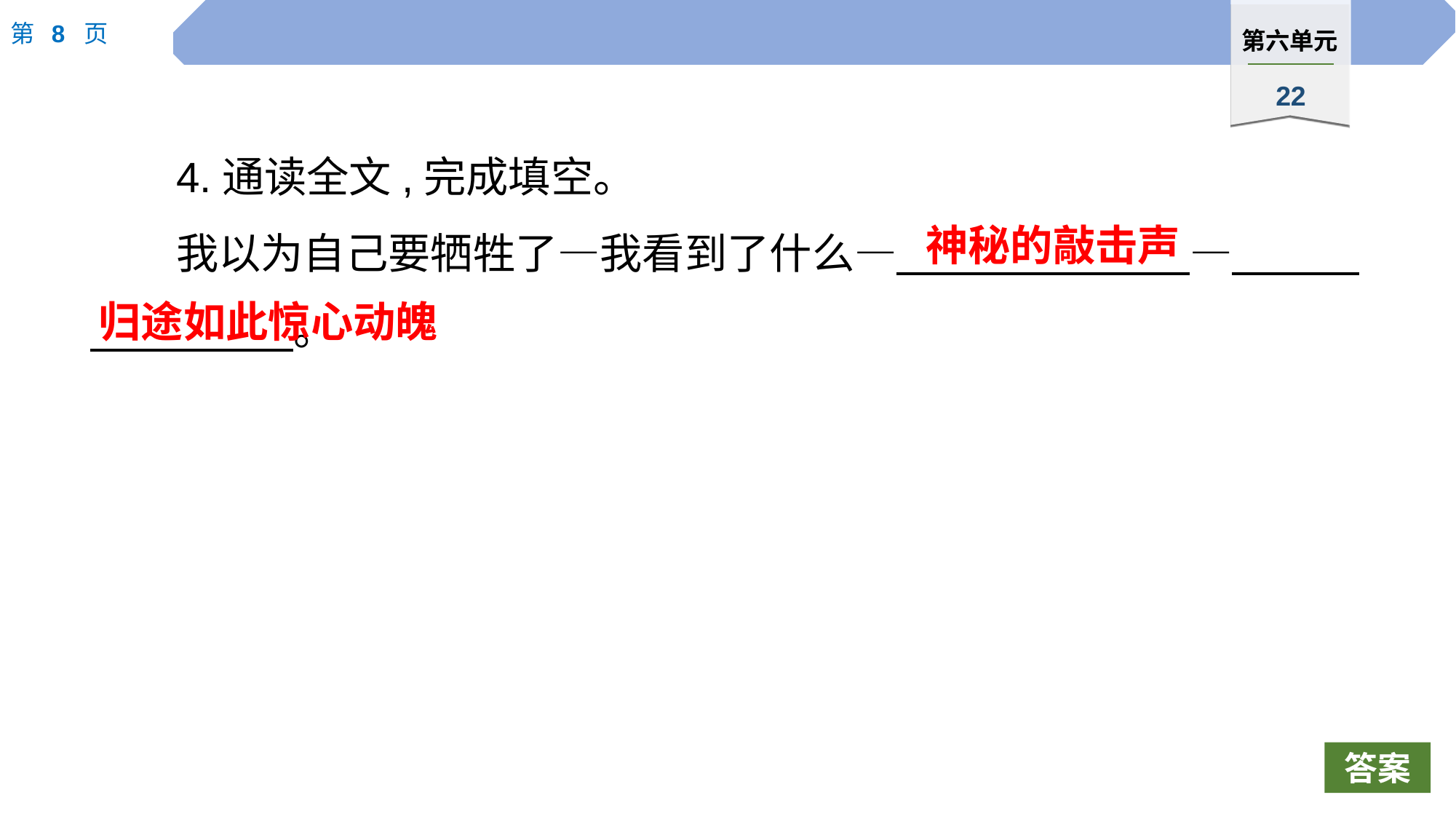

4.通读全文,完成填空。
我以为自己要牺牲了—我看到了什么—　                      　—　                           　。
神秘的敲击声
归途如此惊心动魄
答案